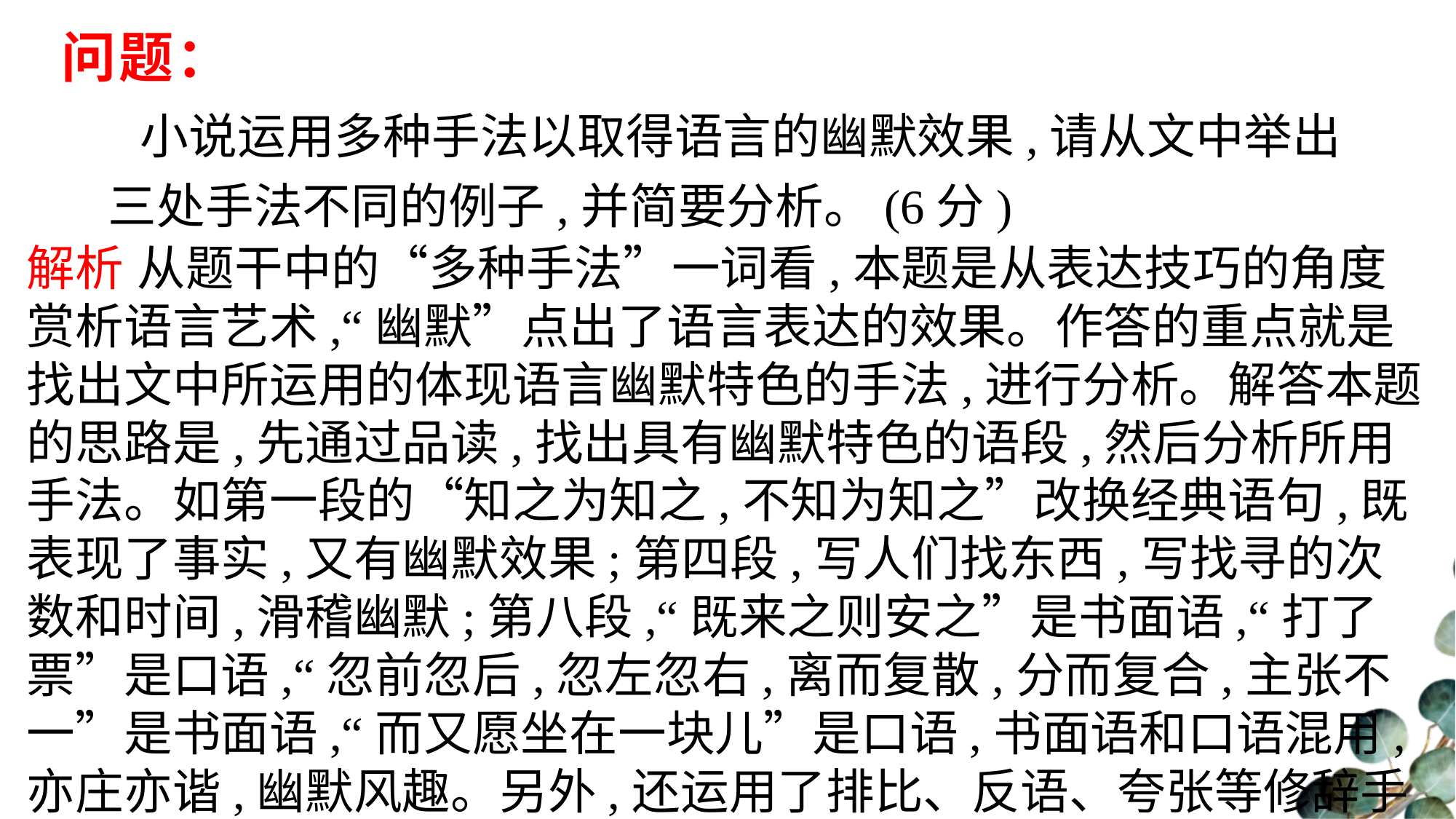

# 问题：
小说运用多种手法以取得语言的幽默效果,请从文中举出三处手法不同的例子,并简要分析。(6分)
解析 从题干中的“多种手法”一词看,本题是从表达技巧的角度赏析语言艺术,“幽默”点出了语言表达的效果。作答的重点就是找出文中所运用的体现语言幽默特色的手法,进行分析。解答本题的思路是,先通过品读,找出具有幽默特色的语段,然后分析所用手法。如第一段的“知之为知之,不知为知之”改换经典语句,既表现了事实,又有幽默效果;第四段,写人们找东西,写找寻的次数和时间,滑稽幽默;第八段,“既来之则安之”是书面语,“打了票”是口语,“忽前忽后,忽左忽右,离而复散,分而复合,主张不一”是书面语,“而又愿坐在一块儿”是口语,书面语和口语混用,亦庄亦谐,幽默风趣。另外,还运用了排比、反语、夸张等修辞手法,也收到了风趣幽默的效果。